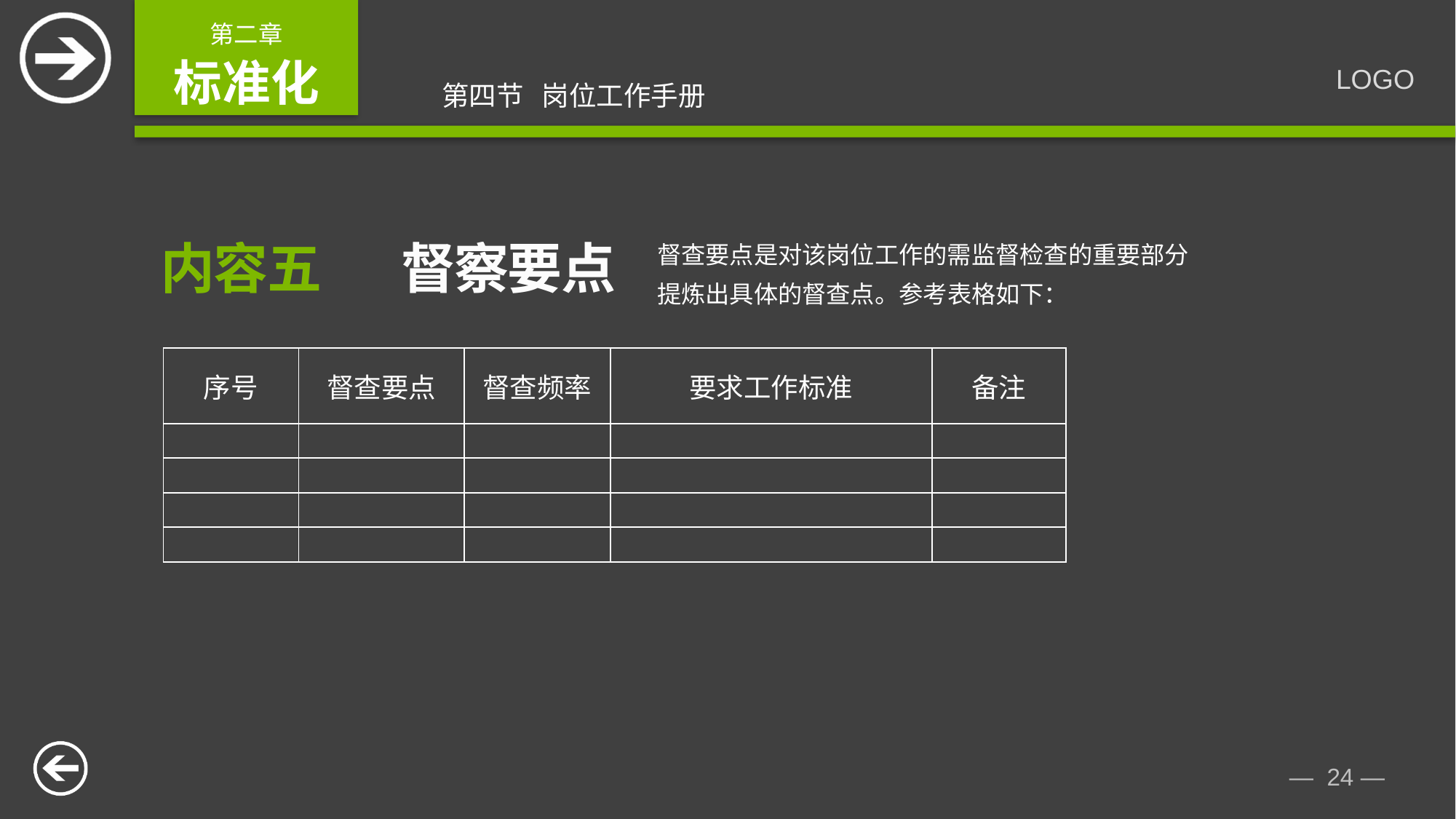

内容五
督察要点
督查要点是对该岗位工作的需监督检查的重要部分提炼出具体的督查点。参考表格如下：
| 序号 | 督查要点 | 督查频率 | 要求工作标准 | 备注 |
| --- | --- | --- | --- | --- |
|  |  |  |  |  |
|  |  |  |  |  |
|  |  |  |  |  |
|  |  |  |  |  |